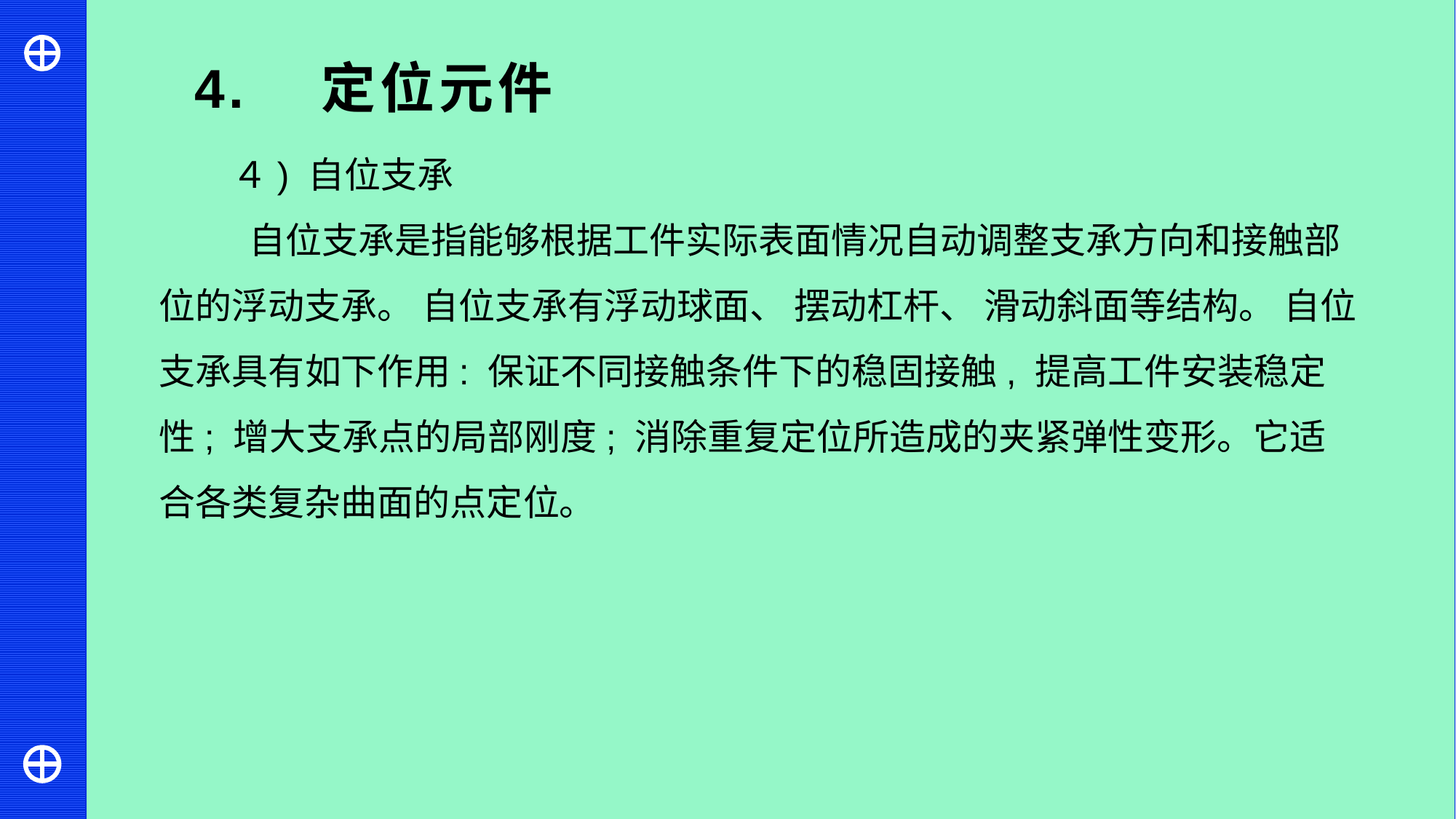

4.   定位元件
４) 自位支承
 自位支承是指能够根据工件实际表面情况自动调整支承方向和接触部位的浮动支承。 自位支承有浮动球面、 摆动杠杆、 滑动斜面等结构。 自位支承具有如下作用: 保证不同接触条件下的稳固接触, 提高工件安装稳定性; 增大支承点的局部刚度; 消除重复定位所造成的夹紧弹性变形。它适合各类复杂曲面的点定位。